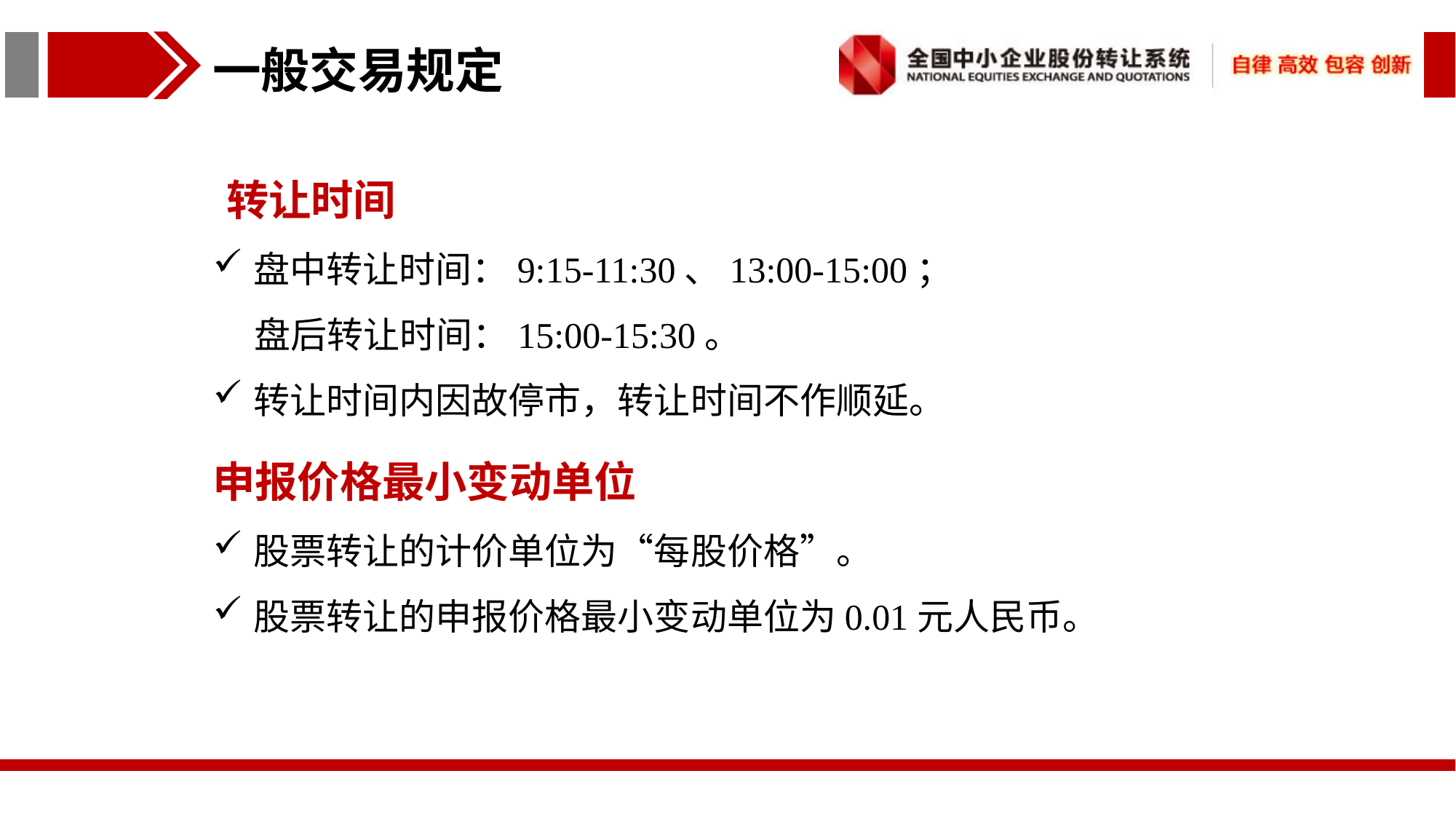

一般交易规定
      转让时间
盘中转让时间：9:15-11:30、13:00-15:00；
    盘后转让时间：15:00-15:30。
转让时间内因故停市，转让时间不作顺延。
申报价格最小变动单位
股票转让的计价单位为“每股价格”。
股票转让的申报价格最小变动单位为0.01元人民币。

10